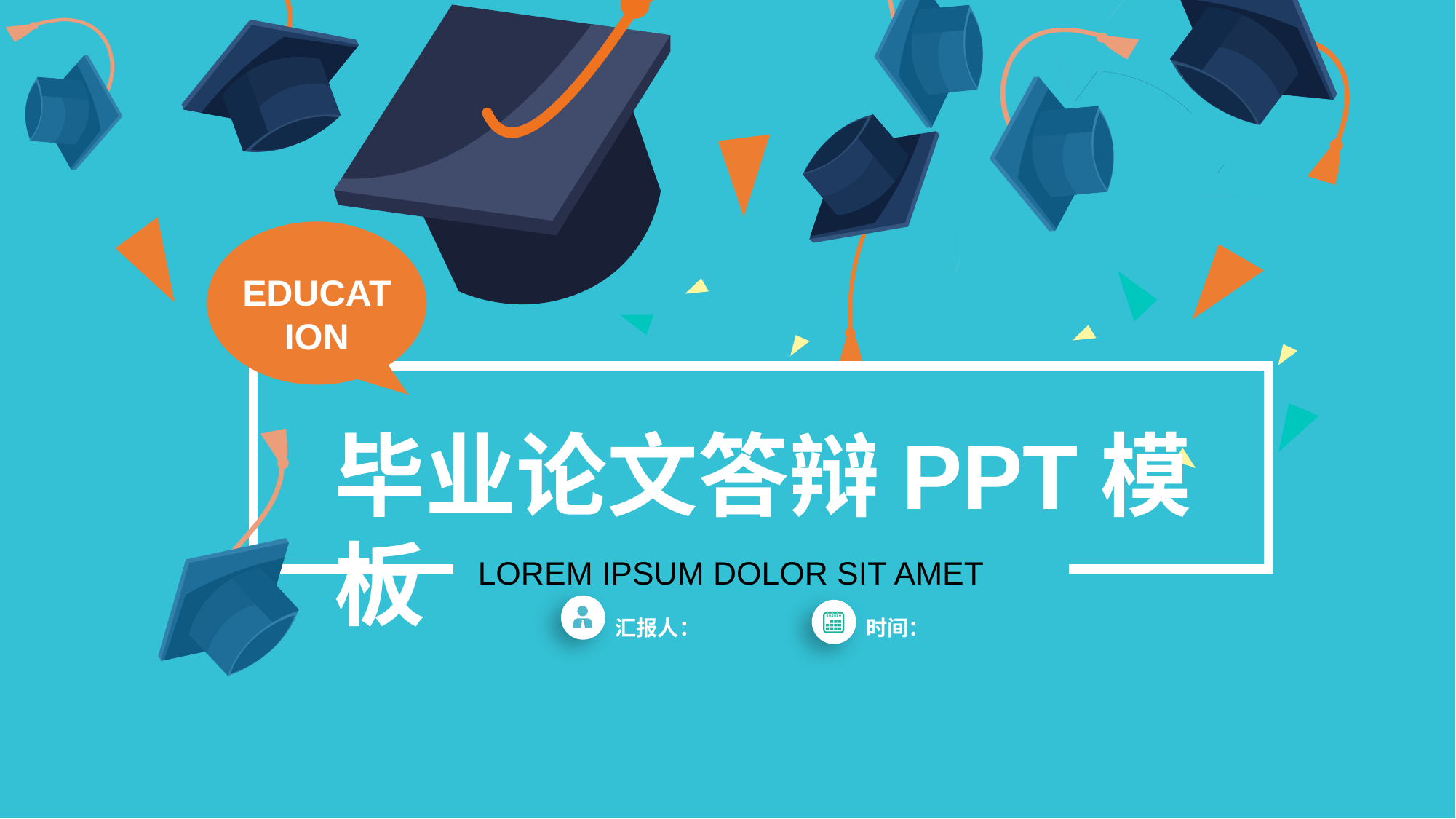

EDUCATION

毕业论文答辩PPT模板

LOREM IPSUM DOLOR SIT AMET

汇报人：

时间：